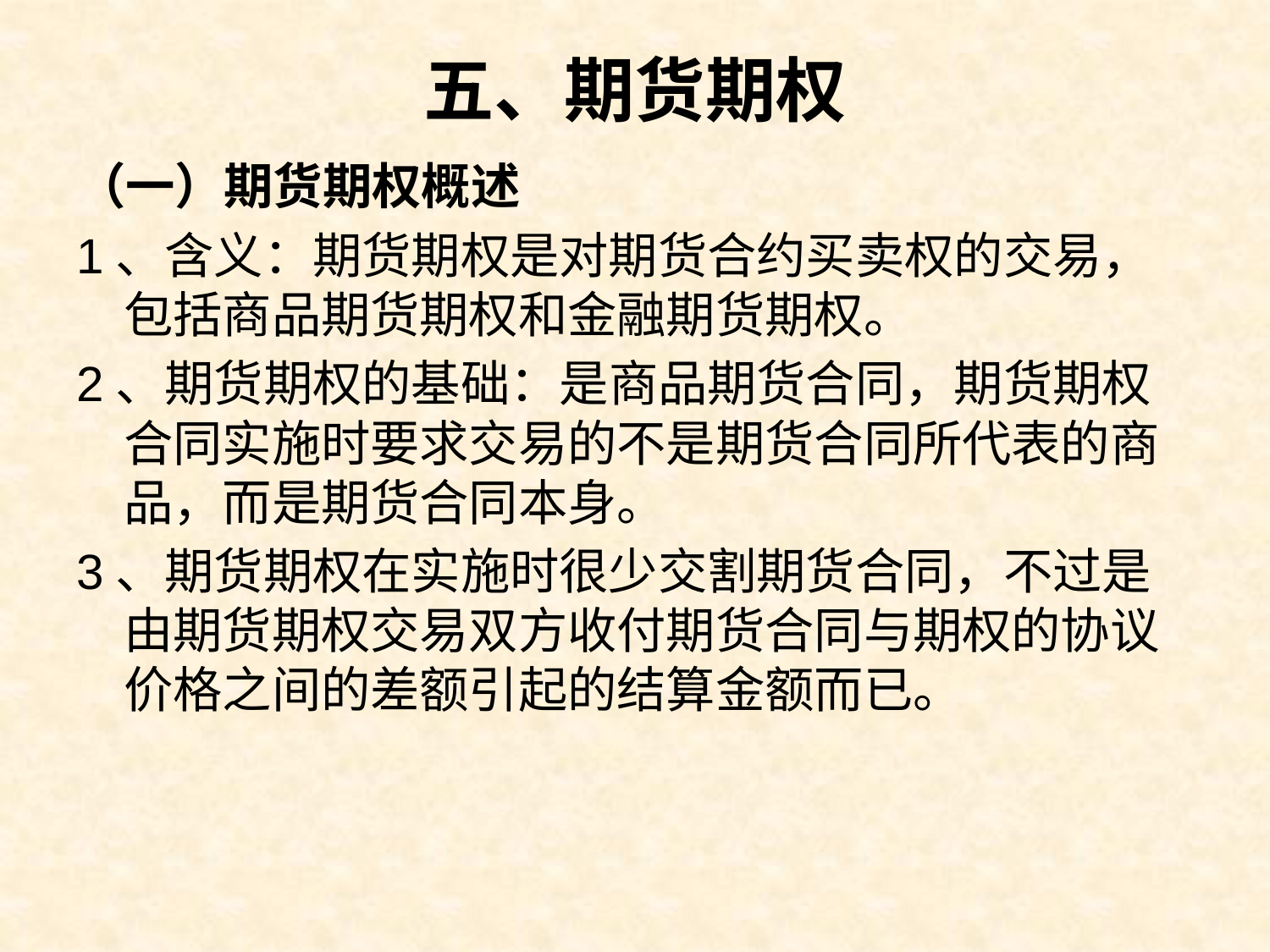

# 五、期货期权
（一）期货期权概述
1、含义：期货期权是对期货合约买卖权的交易，包括商品期货期权和金融期货期权。
2、期货期权的基础：是商品期货合同，期货期权合同实施时要求交易的不是期货合同所代表的商品，而是期货合同本身。
3、期货期权在实施时很少交割期货合同，不过是由期货期权交易双方收付期货合同与期权的协议价格之间的差额引起的结算金额而已。